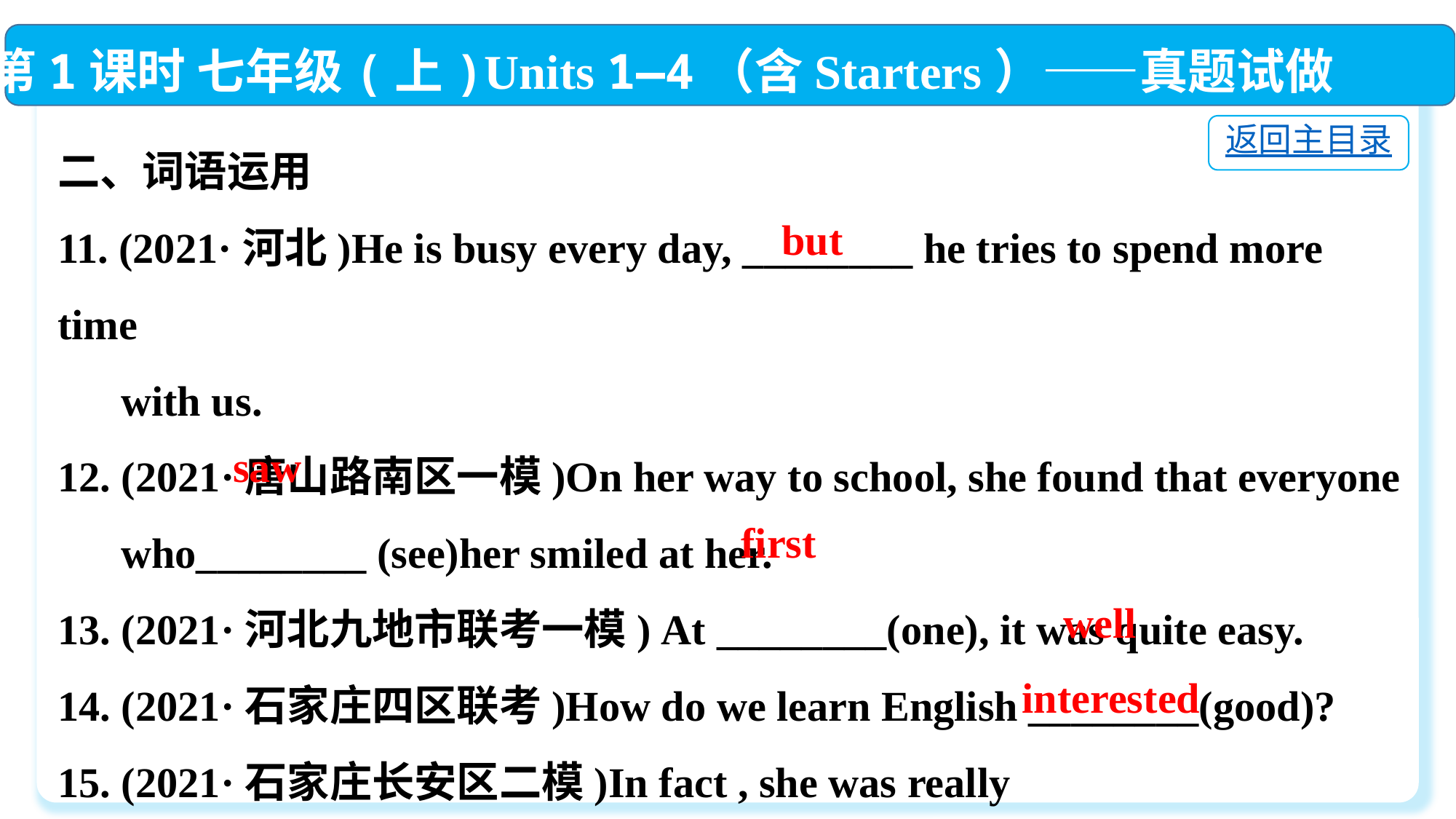

第1课时 七年级(上)Units 1—4（含Starters）——真题试做

二、词语运用
11. (2021·河北)He is busy every day, ________ he tries to spend more time
      with us.
12. (2021·唐山路南区一模)On her way to school, she found that everyone
      who________ (see)her smiled at her.
13. (2021·河北九地市联考一模) At ________(one), it was quite easy.
14. (2021·石家庄四区联考)How do we learn English ________(good)?
15. (2021·石家庄长安区二模)In fact , she was really ___________(interest)
      in the movie.
返回主目录
but
saw
first
well
interested